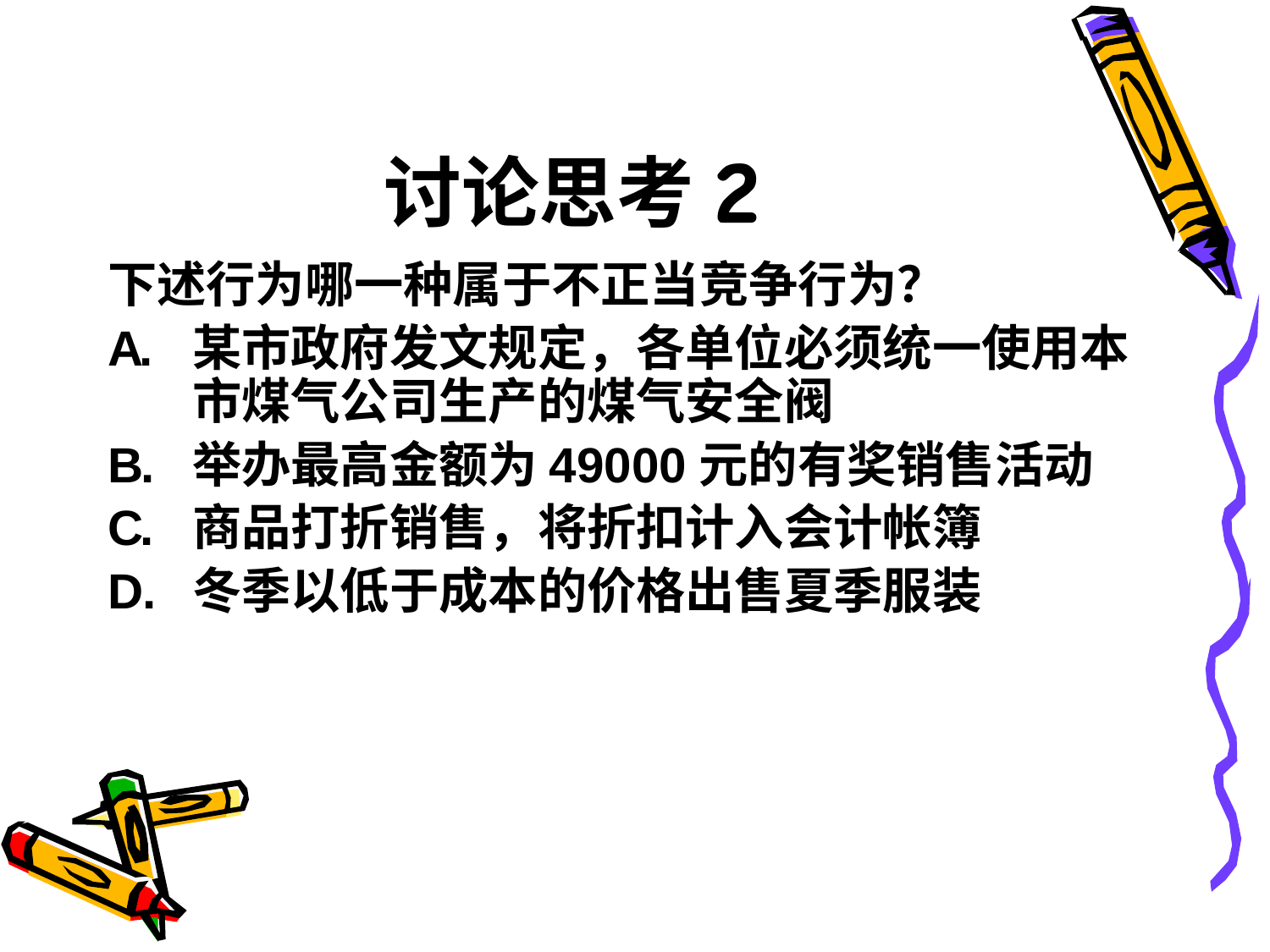

# 讨论思考2
下述行为哪一种属于不正当竞争行为？
某市政府发文规定，各单位必须统一使用本市煤气公司生产的煤气安全阀
举办最高金额为49000元的有奖销售活动
商品打折销售，将折扣计入会计帐簿
冬季以低于成本的价格出售夏季服装